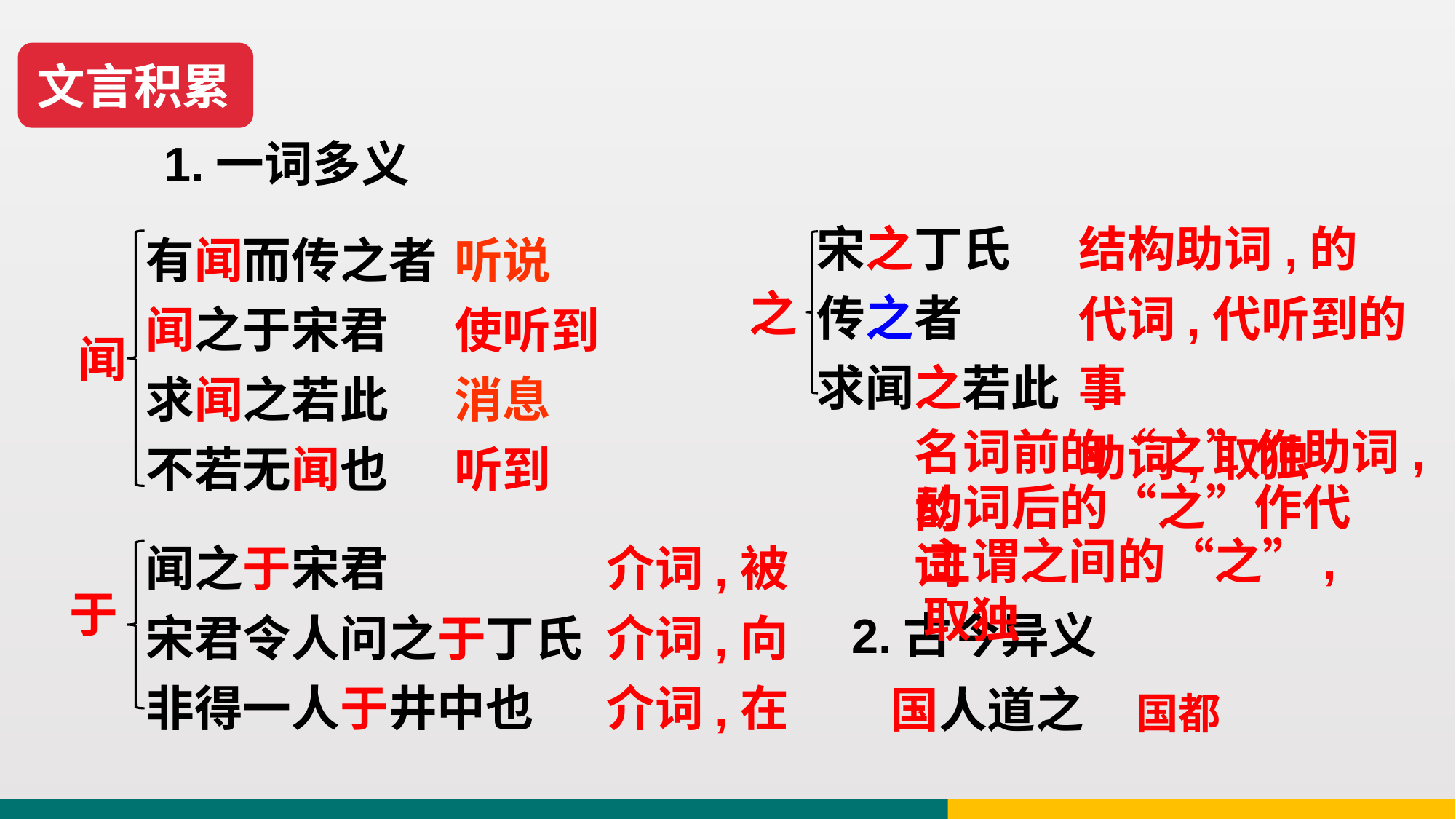

文言积累
1.一词多义
宋之丁氏
传之者
求闻之若此
结构助词,的
代词,代听到的事
助词,取独
有闻而传之者
闻之于宋君
求闻之若此
不若无闻也
听说
使听到
消息
听到

之
闻
名词前的“之”作助词,的
动词后的“之”作代词
闻之于宋君
宋君令人问之于丁氏
非得一人于井中也
介词,被
介词,向
介词,在
主谓之间的“之”,取独

于
2.古今异义
国人道之
国都